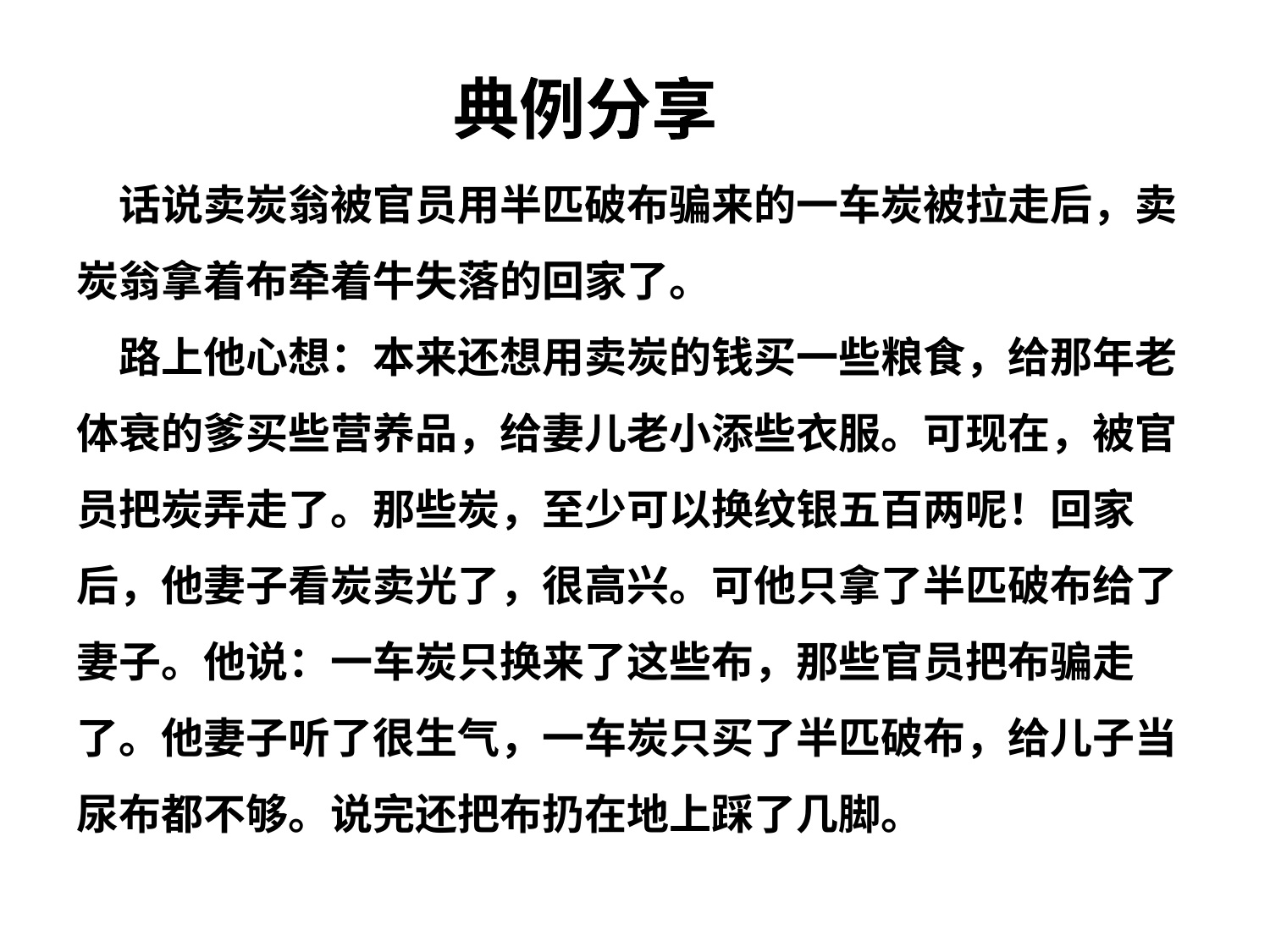

典例分享
话说卖炭翁被官员用半匹破布骗来的一车炭被拉走后，卖炭翁拿着布牵着牛失落的回家了。
路上他心想：本来还想用卖炭的钱买一些粮食，给那年老体衰的爹买些营养品，给妻儿老小添些衣服。可现在，被官员把炭弄走了。那些炭，至少可以换纹银五百两呢！回家后，他妻子看炭卖光了，很高兴。可他只拿了半匹破布给了妻子。他说：一车炭只换来了这些布，那些官员把布骗走了。他妻子听了很生气，一车炭只买了半匹破布，给儿子当尿布都不够。说完还把布扔在地上踩了几脚。